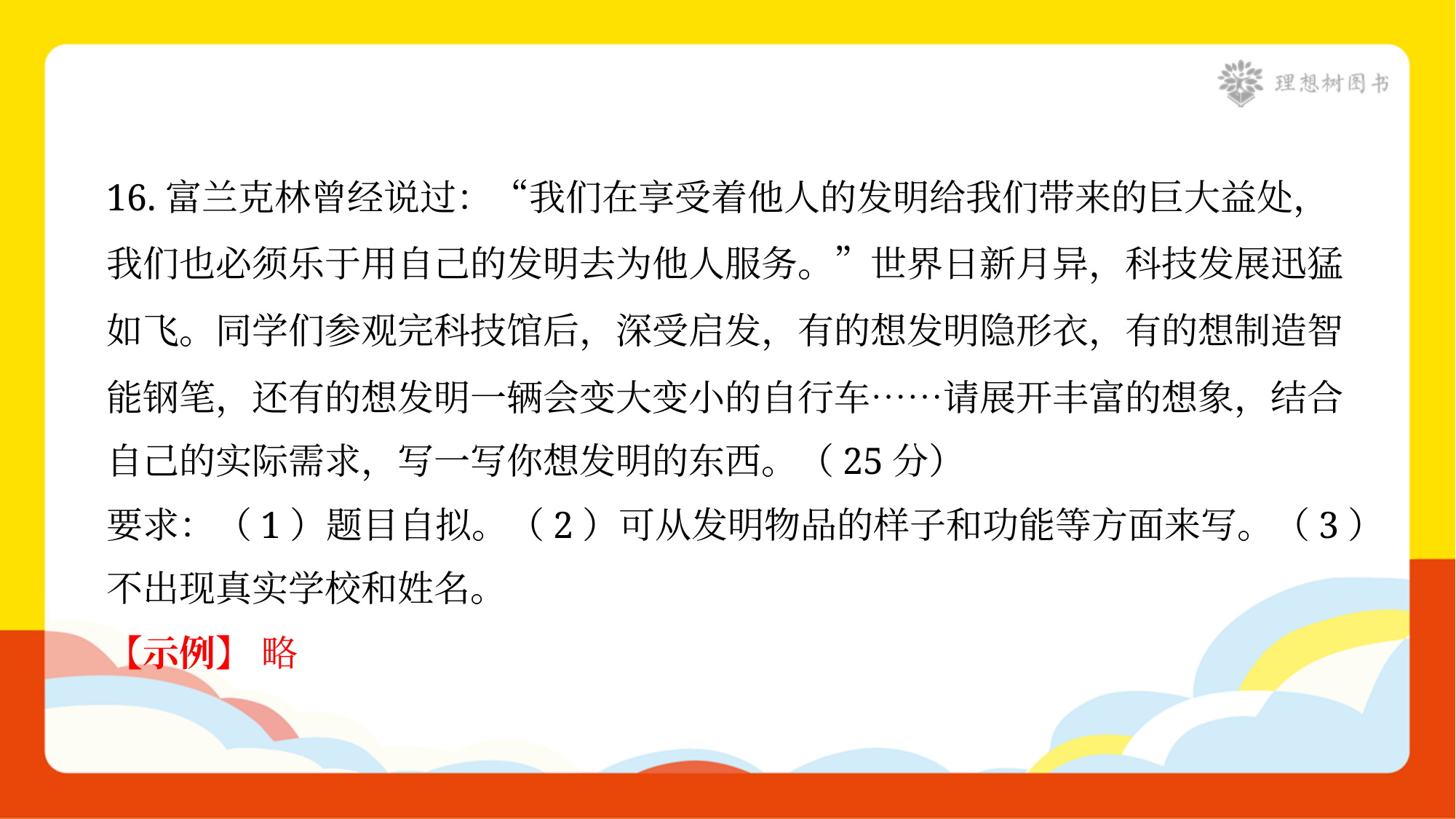

16.富兰克林曾经说过：“我们在享受着他人的发明给我们带来的巨大益处，
我们也必须乐于用自己的发明去为他人服务。”世界日新月异，科技发展迅猛
如飞。同学们参观完科技馆后，深受启发，有的想发明隐形衣，有的想制造智
能钢笔，还有的想发明一辆会变大变小的自行车……请展开丰富的想象，结合
自己的实际需求，写一写你想发明的东西。（25分）
要求：（1）题目自拟。（2）可从发明物品的样子和功能等方面来写。（3）
不出现真实学校和姓名。
【示例】 略